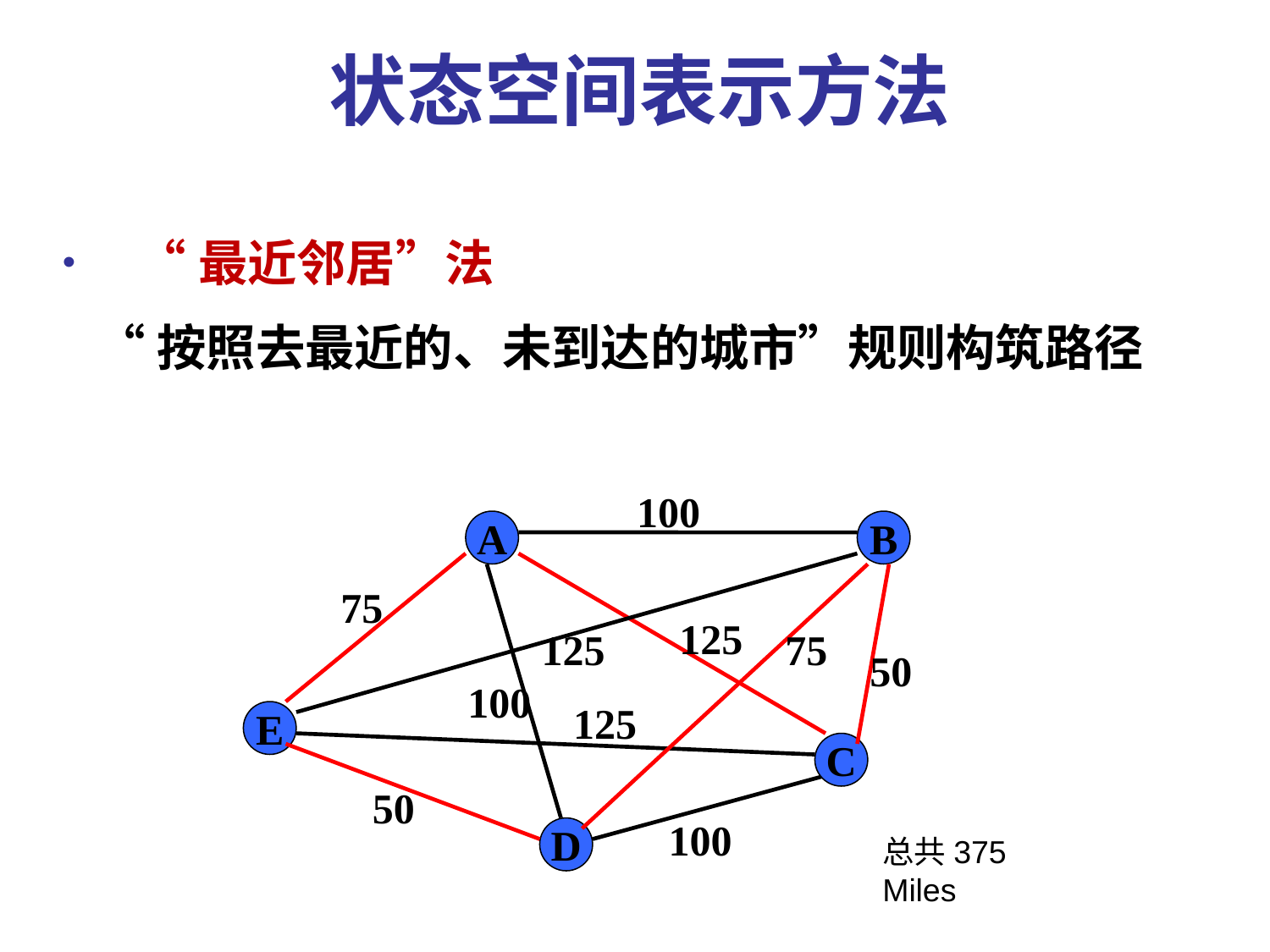

状态空间表示方法
 “最近邻居”法
   “按照去最近的、未到达的城市”规则构筑路径

100
A
B

75
125
125
75
50
100
125
E

C

50

100
D
总共375 Miles